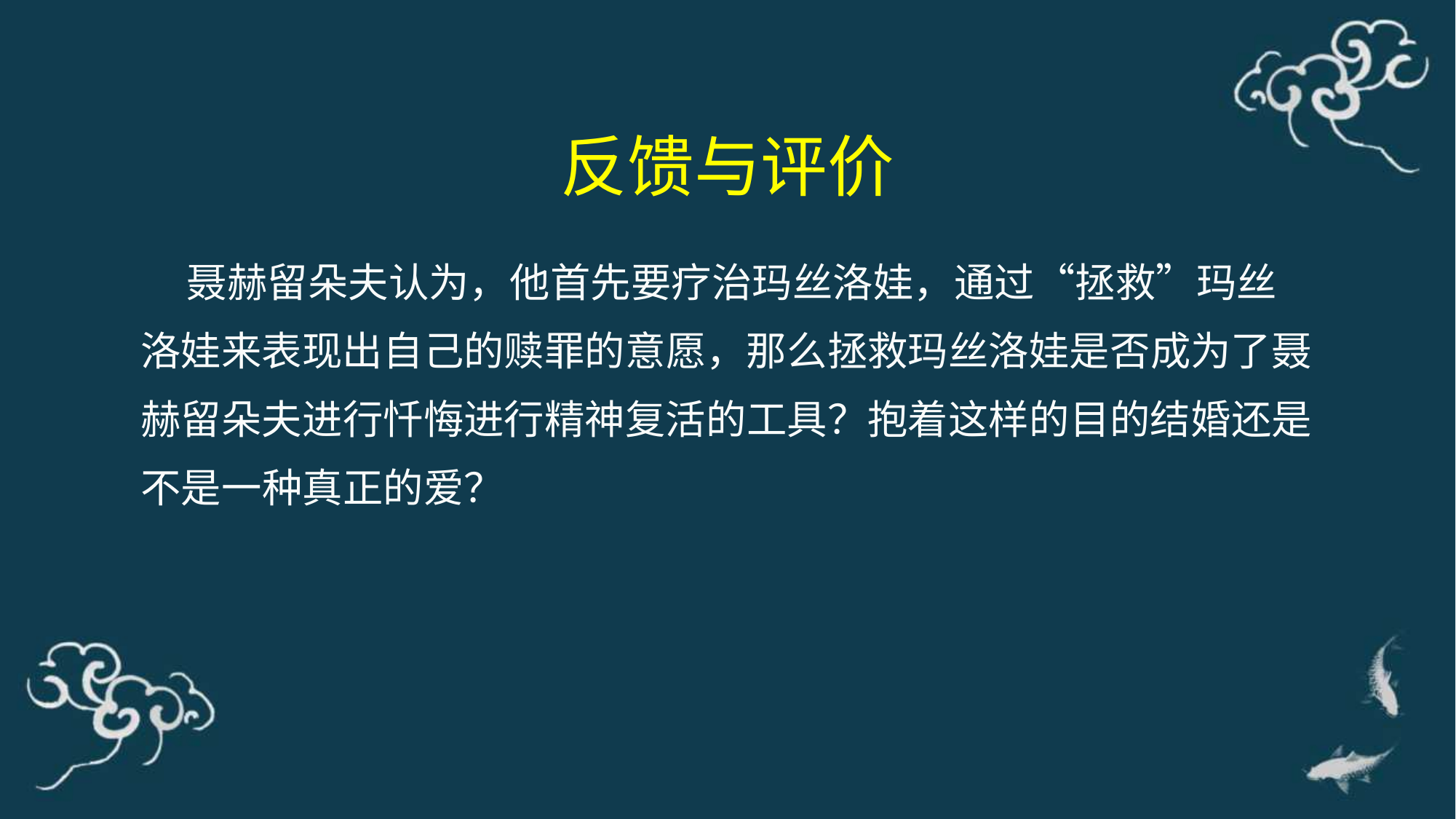

反馈与评价
    聂赫留朵夫认为，他首先要疗治玛丝洛娃，通过“拯救”玛丝洛娃来表现出自己的赎罪的意愿，那么拯救玛丝洛娃是否成为了聂赫留朵夫进行忏悔进行精神复活的工具？抱着这样的目的结婚还是不是一种真正的爱？